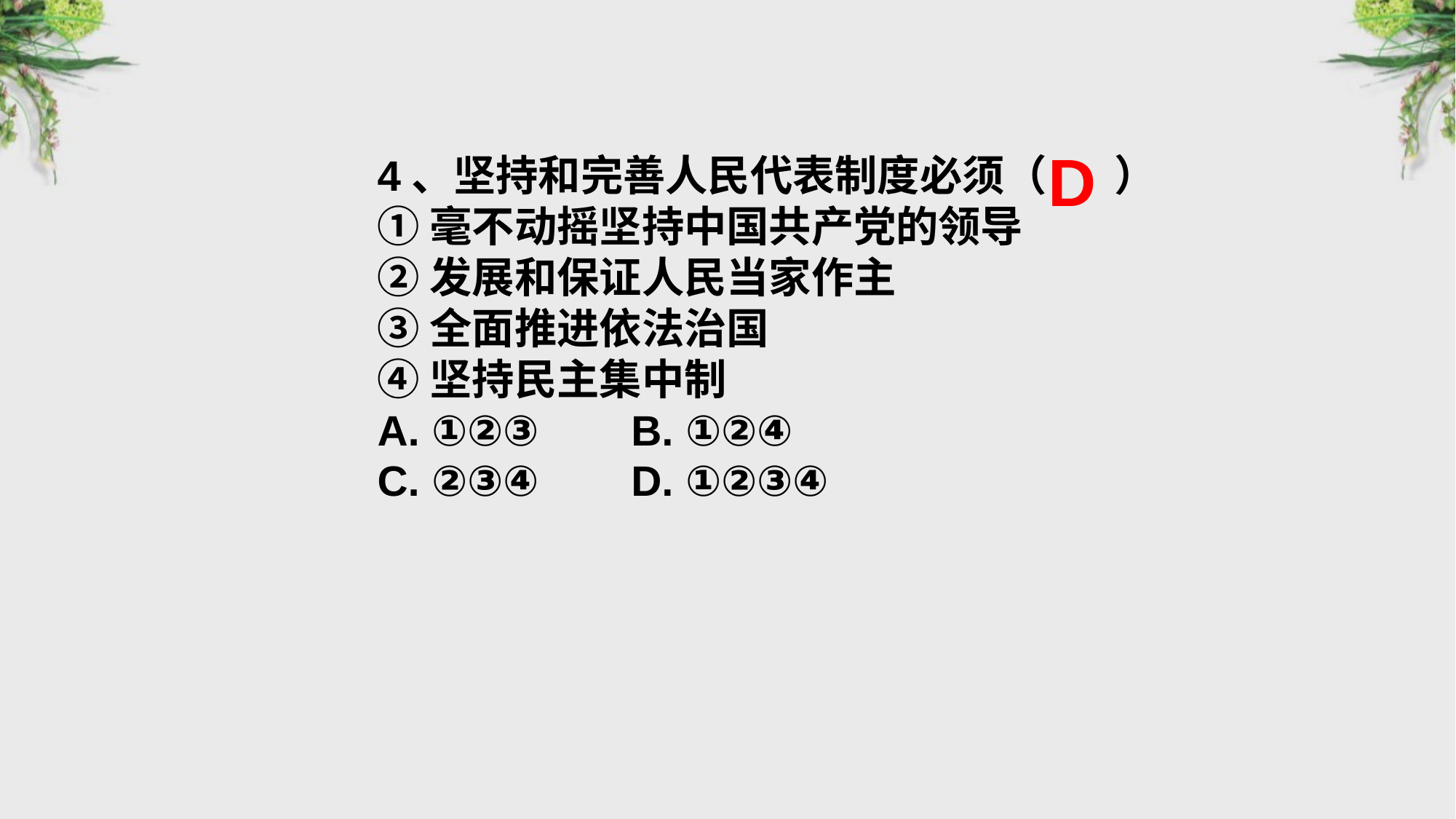

D
4、坚持和完善人民代表制度必须（       ）
①毫不动摇坚持中国共产党的领导
②发展和保证人民当家作主
③全面推进依法治国
④坚持民主集中制
A. ①②③	   B. ①②④
C. ②③④	   D. ①②③④